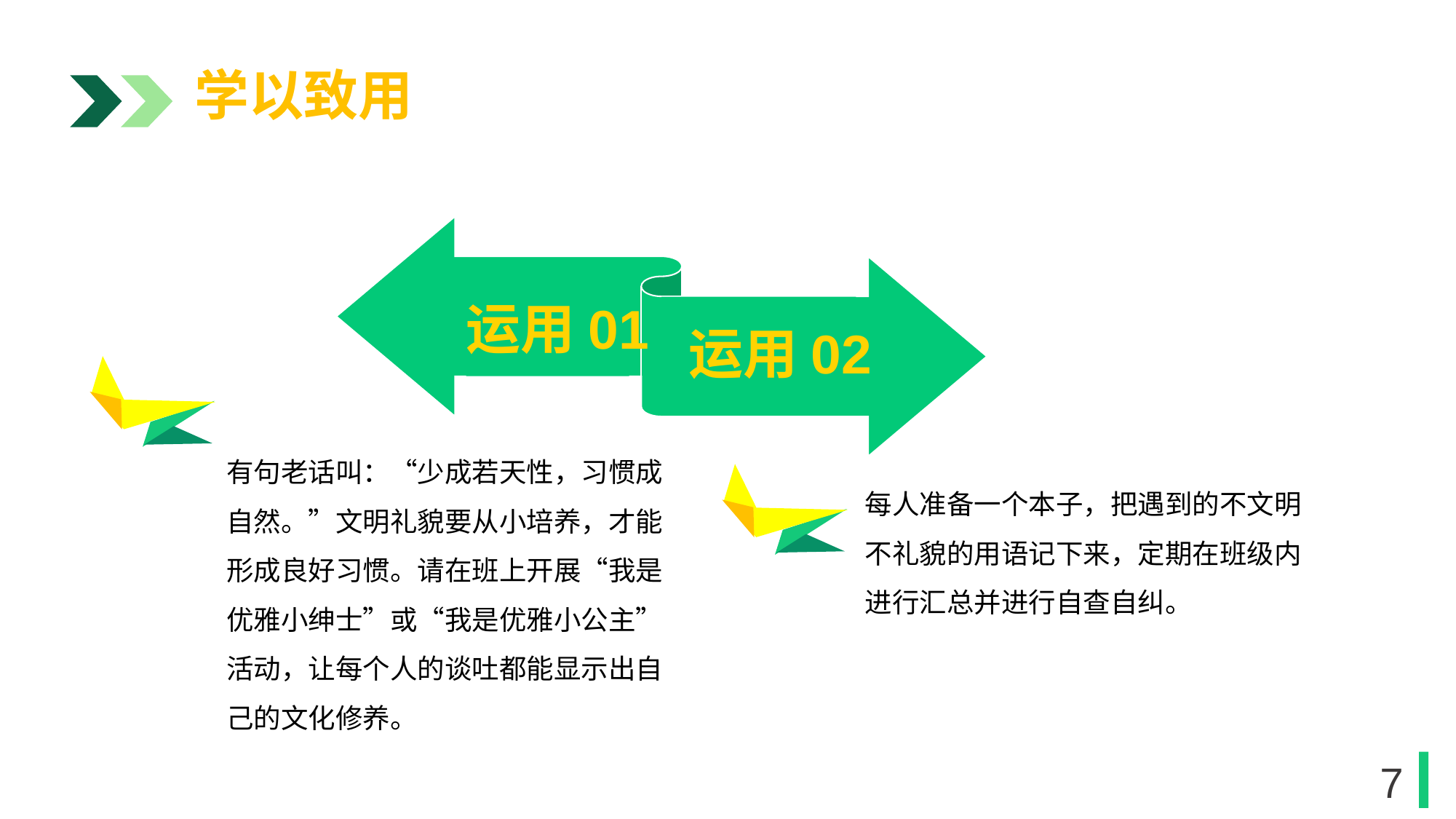

学以致用

运用01
运用02
1

有句老话叫：“少成若天性，习惯成自然。”文明礼貌要从小培养，才能形成良好习惯。请在班上开展“我是优雅小绅士”或“我是优雅小公主”活动，让每个人的谈吐都能显示出自己的文化修养。

每人准备一个本子，把遇到的不文明不礼貌的用语记下来，定期在班级内进行汇总并进行自查自纠。
1
7